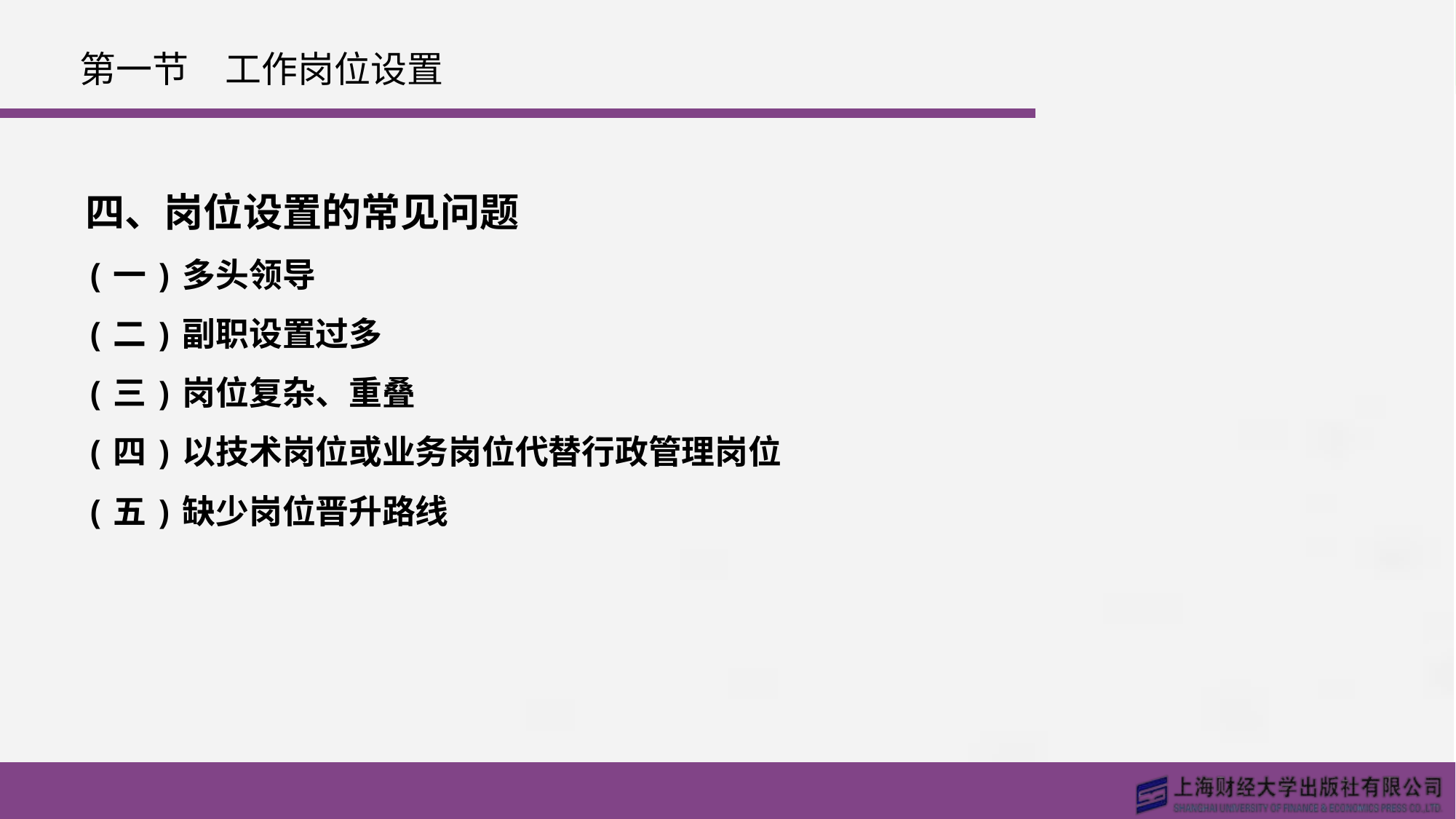

# 第一节　工作岗位设置
四、岗位设置的常见问题
(一)多头领导
(二)副职设置过多
(三)岗位复杂、重叠
(四)以技术岗位或业务岗位代替行政管理岗位
(五)缺少岗位晋升路线